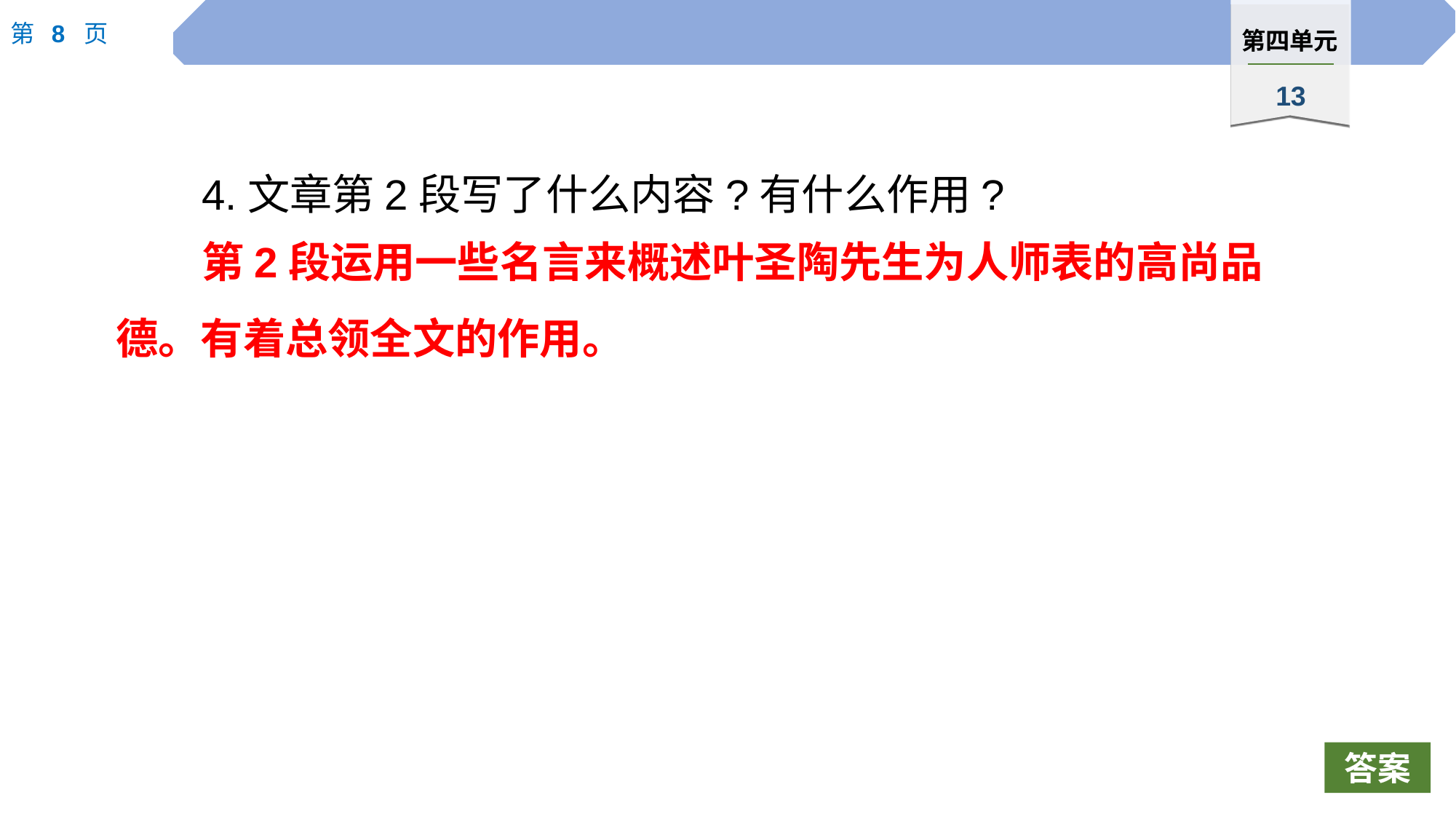

4.文章第2段写了什么内容?有什么作用?
第2段运用一些名言来概述叶圣陶先生为人师表的高尚品德。有着总领全文的作用。
答案